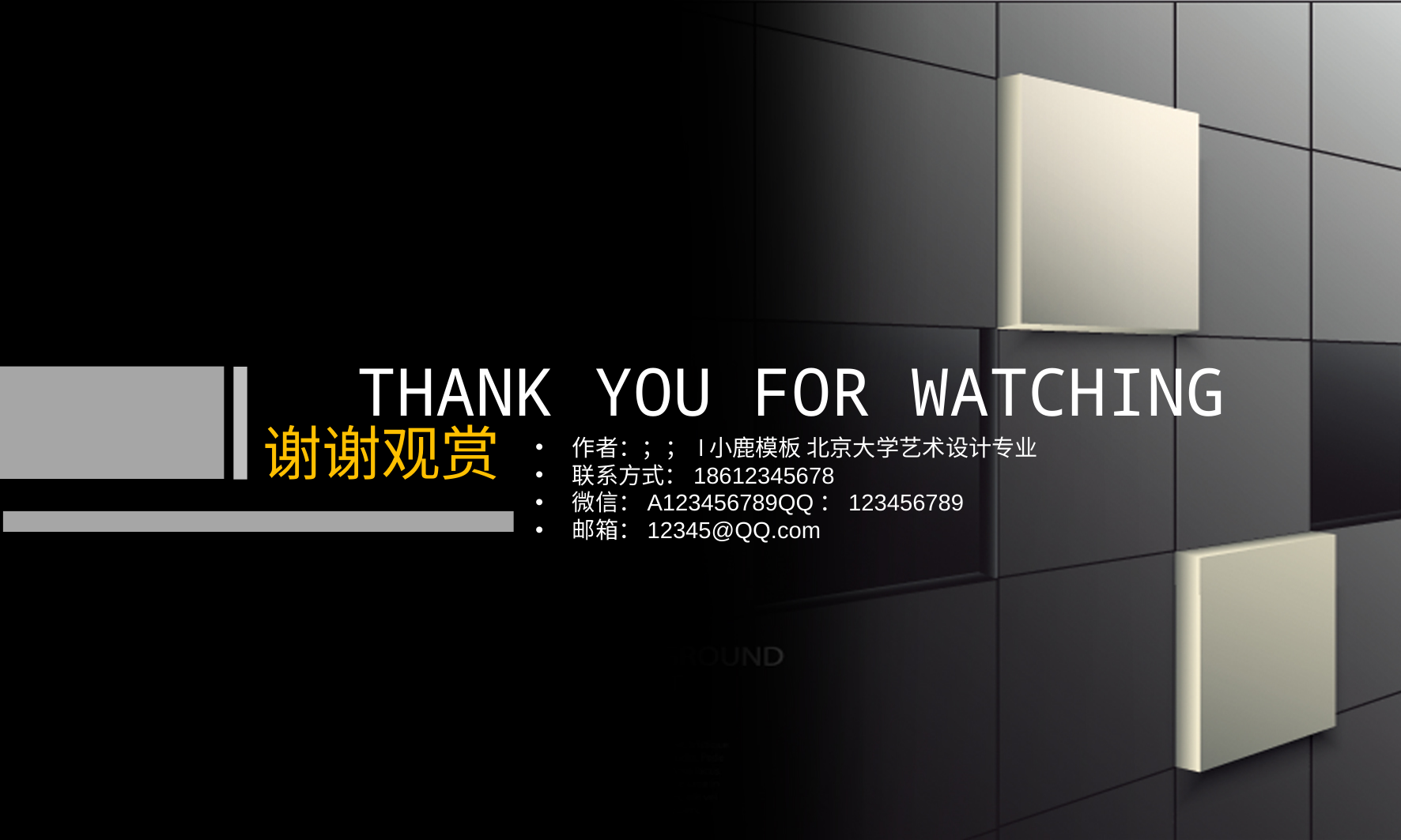

THANK YOU FOR WATCHING

谢谢观赏
作者：；； l小鹿模板 北京大学艺术设计专业
联系方式：18612345678
微信：A123456789QQ：123456789
邮箱：12345@QQ.com